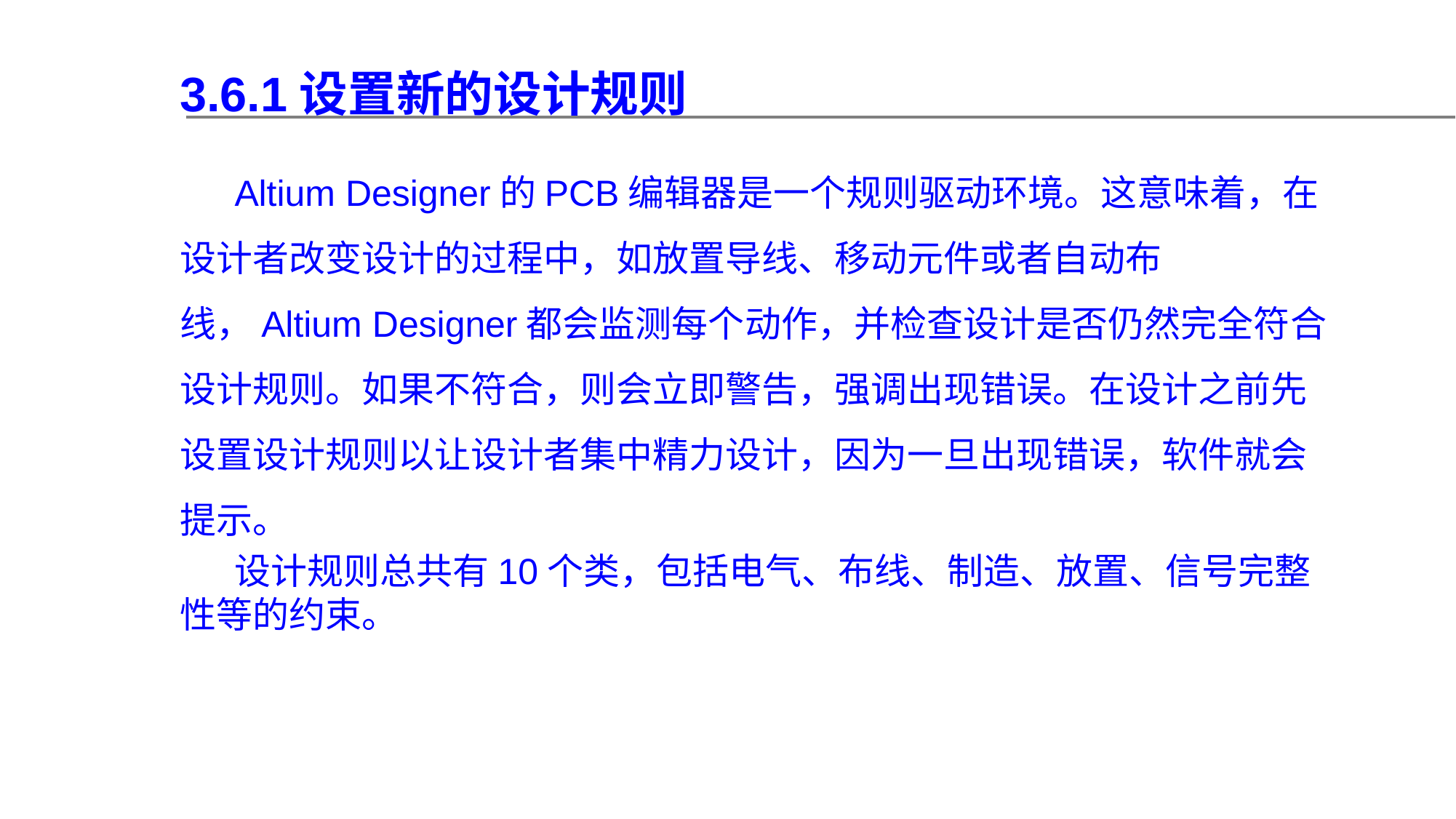

3.6.1设置新的设计规则
Altium Designer的PCB编辑器是一个规则驱动环境。这意味着，在设计者改变设计的过程中，如放置导线、移动元件或者自动布线，Altium Designer都会监测每个动作，并检查设计是否仍然完全符合设计规则。如果不符合，则会立即警告，强调出现错误。在设计之前先设置设计规则以让设计者集中精力设计，因为一旦出现错误，软件就会提示。
设计规则总共有10个类，包括电气、布线、制造、放置、信号完整性等的约束。